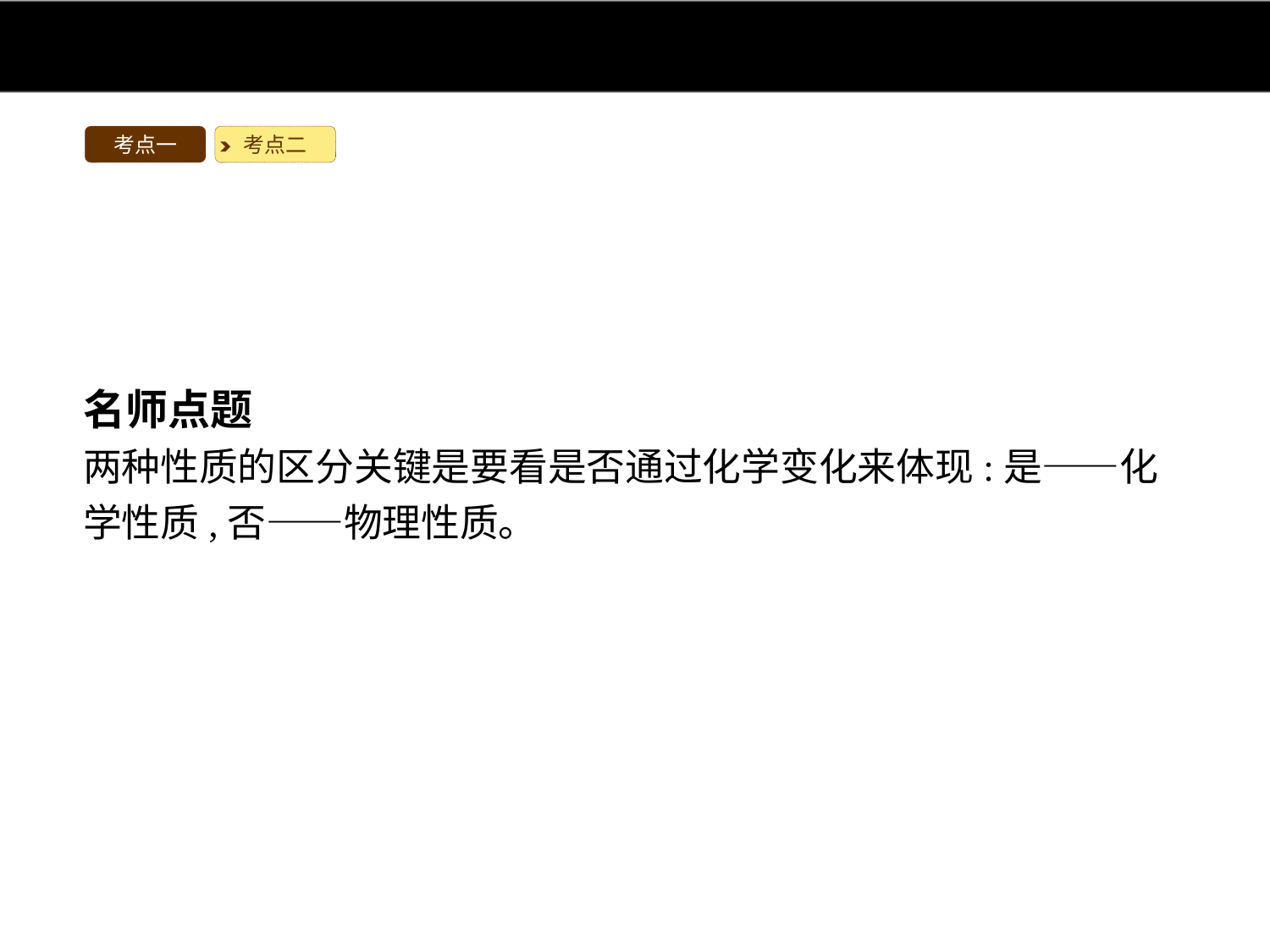

考点一
考点二

名师点题
两种性质的区分关键是要看是否通过化学变化来体现:是——化学性质,否——物理性质。